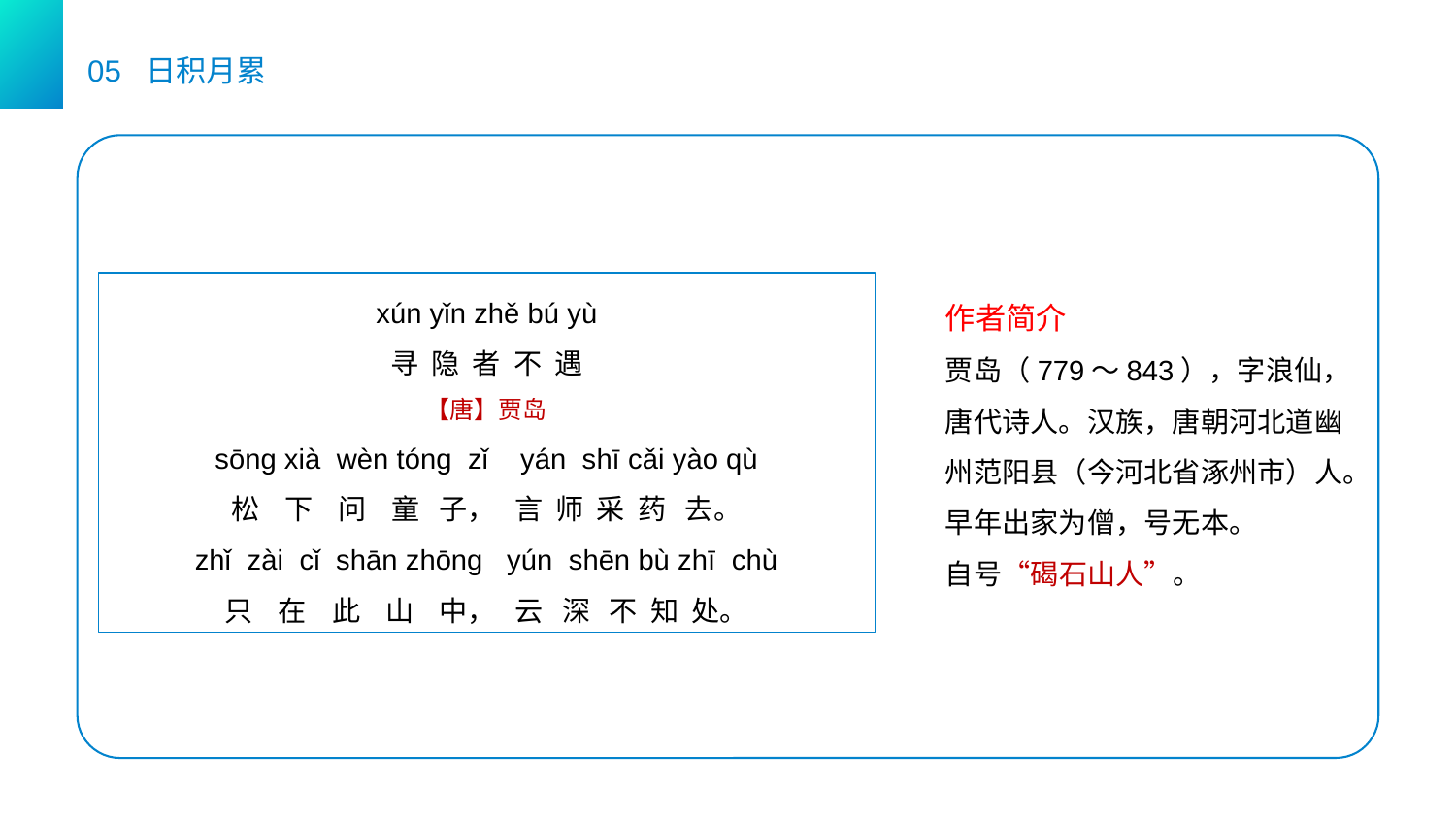

05  日积月累

xún yǐn zhě bú yù
寻  隐  者  不  遇
【唐】贾岛
sōnɡ xià  wèn tónɡ  zǐ    yán  shī cǎi yào qù
松    下    问    童   子，   言  师  采  药   去。
zhǐ  zài  cǐ  shān zhōnɡ   yún  shēn bù zhī  chù
只    在    此    山    中，   云   深   不  知  处。
作者简介
贾岛（779～843），字浪仙，唐代诗人。汉族，唐朝河北道幽州范阳县（今河北省涿州市）人。早年出家为僧，号无本。
自号“碣石山人”。